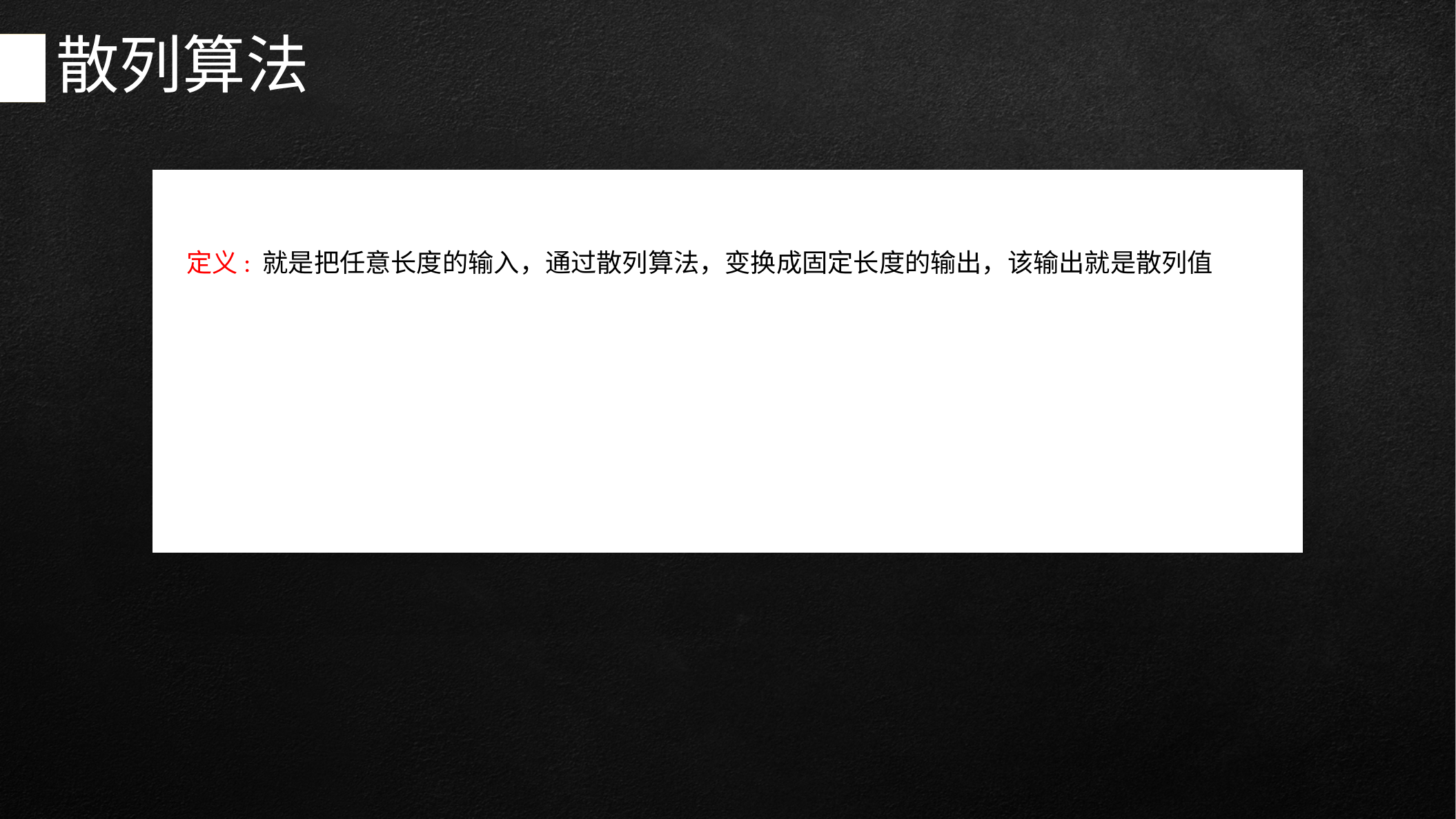

# 散列算法

定义: 就是把任意长度的输入，通过散列算法，变换成固定长度的输出，该输出就是散列值